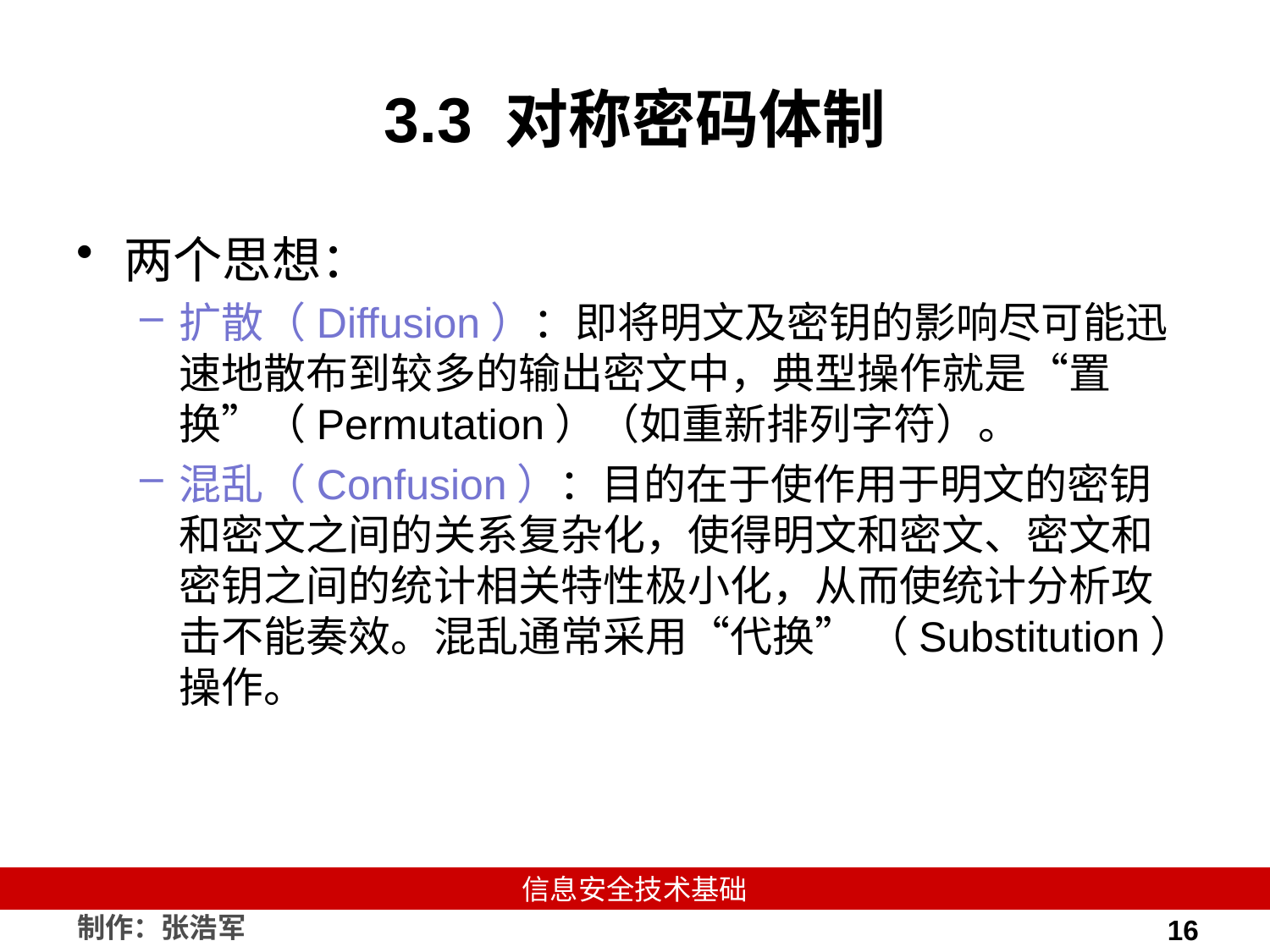

# 3.3 对称密码体制
两个思想：
扩散（Diffusion）：即将明文及密钥的影响尽可能迅速地散布到较多的输出密文中，典型操作就是“置换”（Permutation）（如重新排列字符）。
混乱（Confusion）：目的在于使作用于明文的密钥和密文之间的关系复杂化，使得明文和密文、密文和密钥之间的统计相关特性极小化，从而使统计分析攻击不能奏效。混乱通常采用“代换” （Substitution）操作。
16